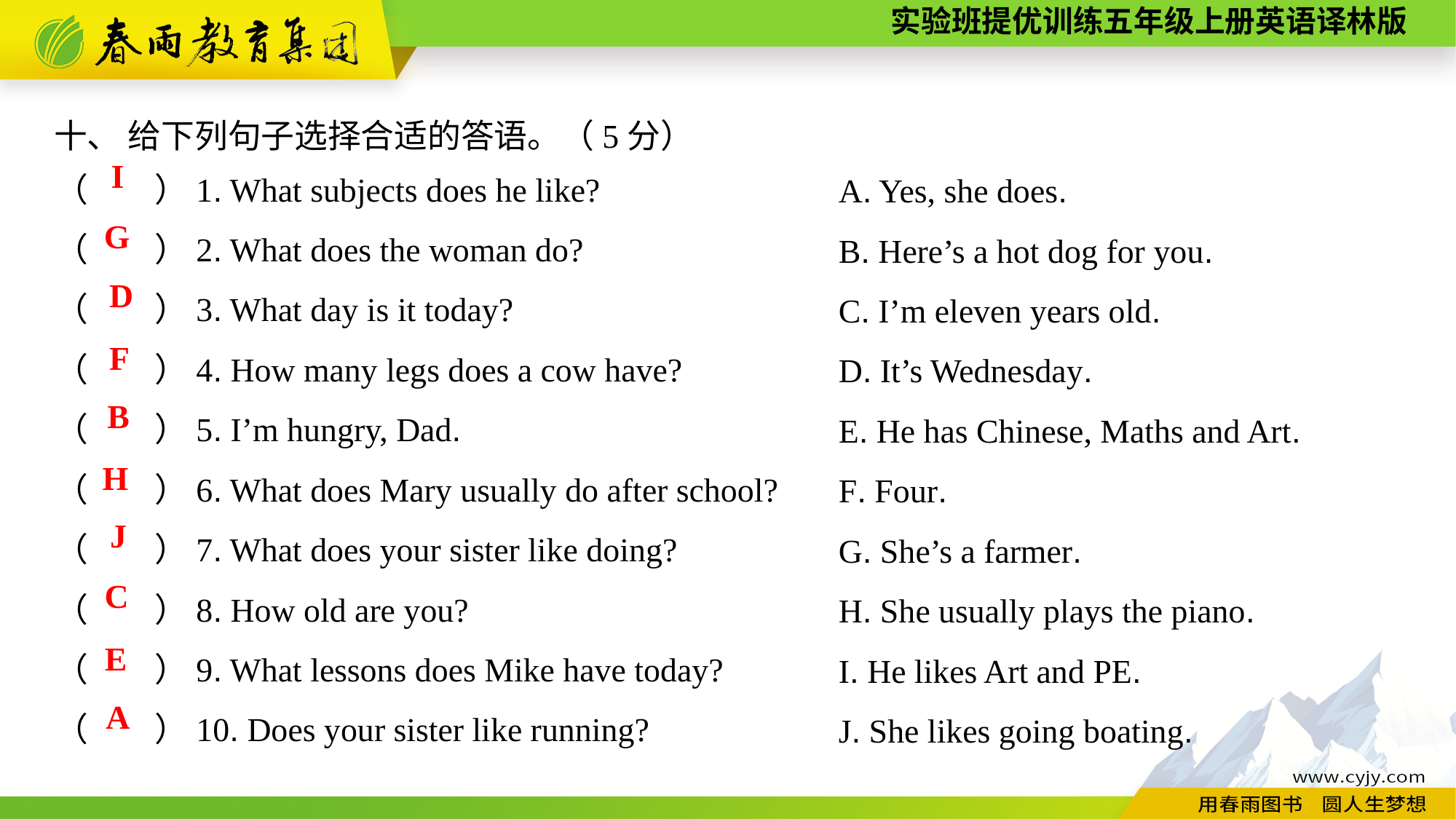

十、 给下列句子选择合适的答语。（5分）
（　　）1. What subjects does he like?
（　　）2. What does the woman do?
（　　）3. What day is it today?
（　　）4. How many legs does a cow have?
（　　）5. I’m hungry, Dad.
（　　）6. What does Mary usually do after school?
（　　）7. What does your sister like doing?
（　　）8. How old are you?
（　　）9. What lessons does Mike have today?
（　　）10. Does your sister like running?
A. Yes, she does.
B. Here’s a hot dog for you.
C. I’m eleven years old.
D. It’s Wednesday.
E. He has Chinese, Maths and Art.
F. Four.
G. She’s a farmer.
H. She usually plays the piano.
I. He likes Art and PE.
J. She likes going boating.
I
G
D
F
B
H
J
C
E
A